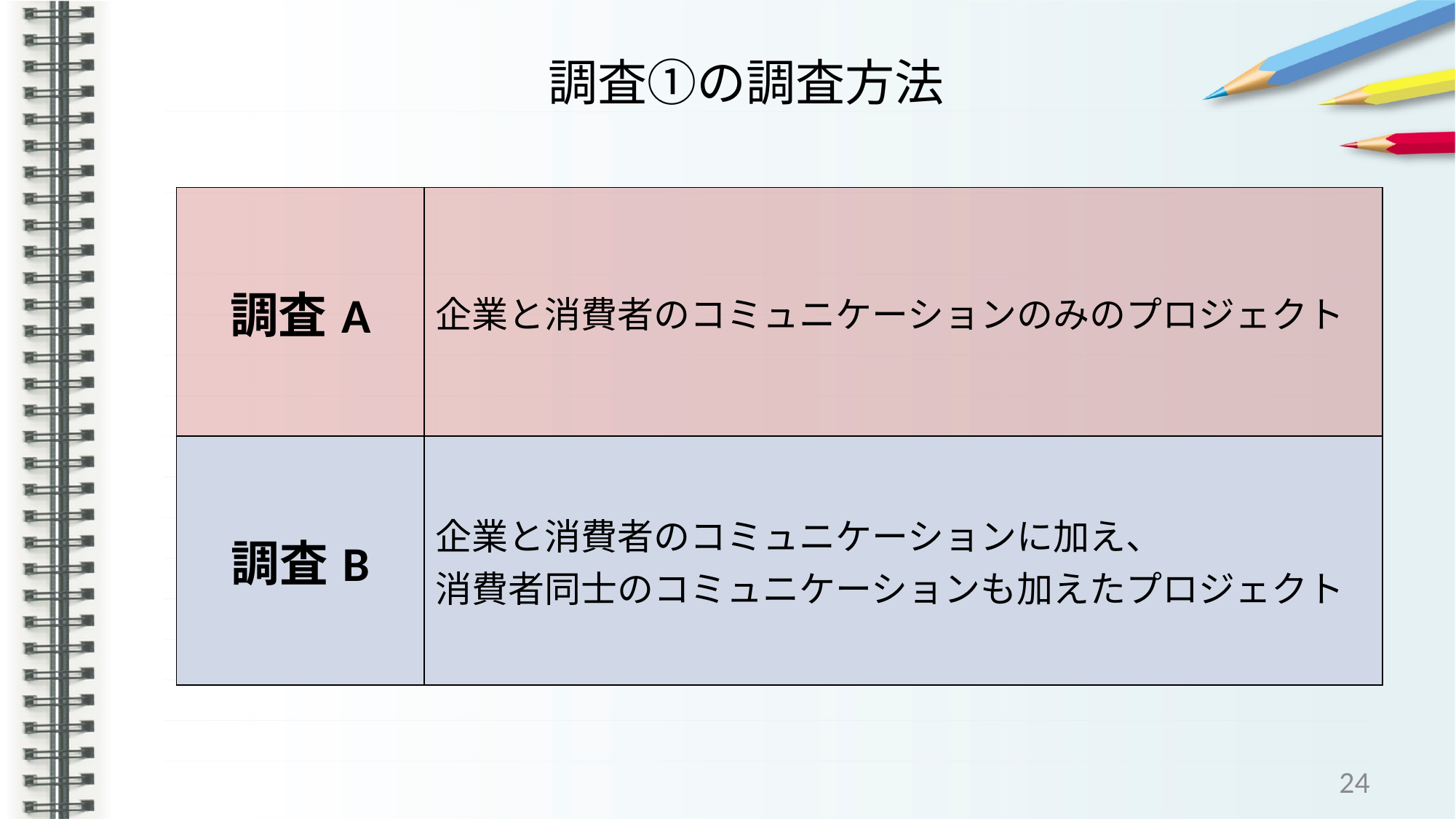

# 調査①の調査方法
| 調査A | 企業と消費者のコミュニケーションのみのプロジェクト |
| --- | --- |
| 調査B | 企業と消費者のコミュニケーションに加え、 消費者同士のコミュニケーションも加えたプロジェクト |
24